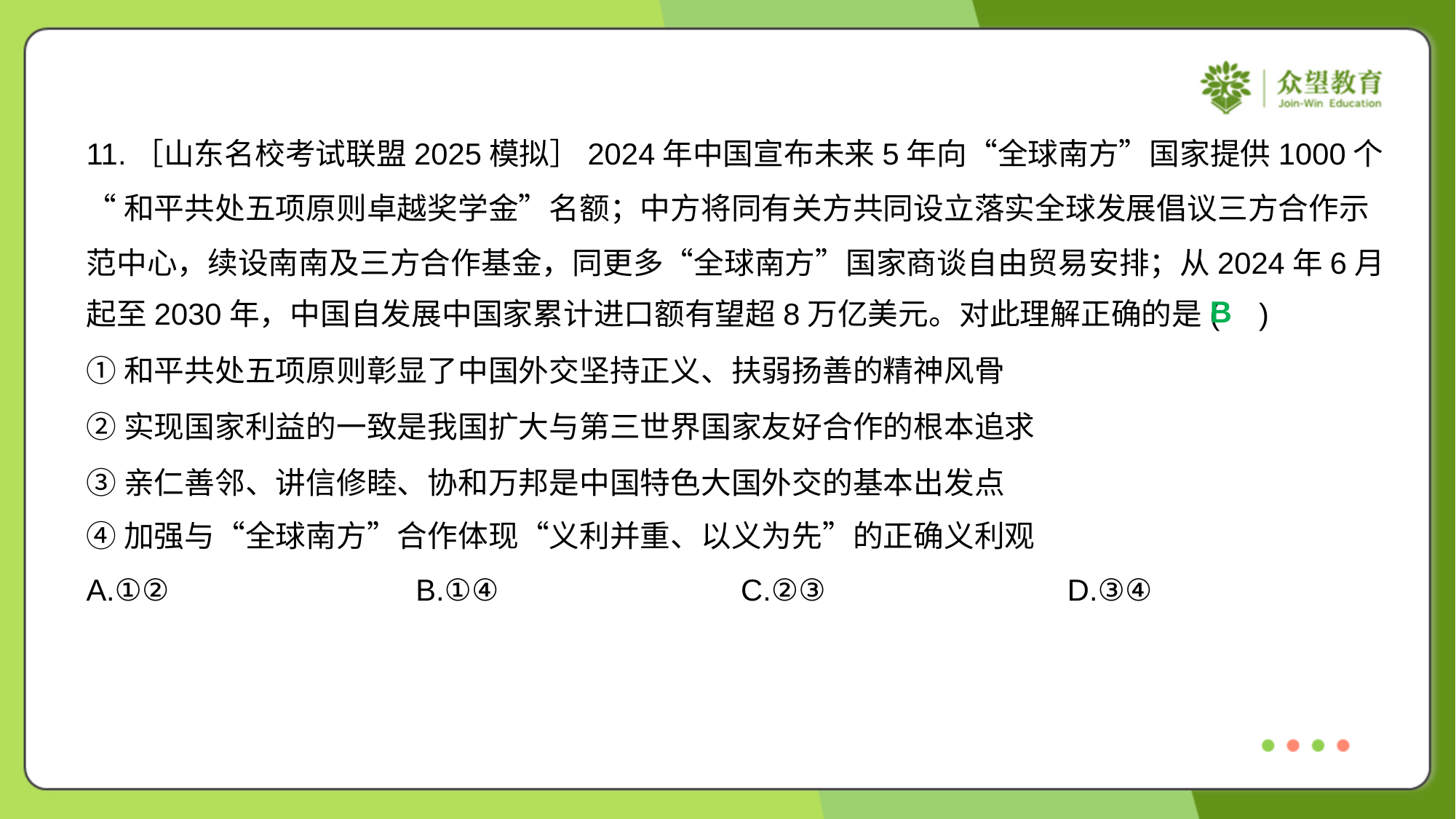

11.［山东名校考试联盟2025模拟］2024年中国宣布未来5年向“全球南方”国家提供1000个
“和平共处五项原则卓越奖学金”名额；中方将同有关方共同设立落实全球发展倡议三方合作示
范中心，续设南南及三方合作基金，同更多“全球南方”国家商谈自由贸易安排；从2024年6月
起至2030年，中国自发展中国家累计进口额有望超8万亿美元。对此理解正确的是(     )
B
①和平共处五项原则彰显了中国外交坚持正义、扶弱扬善的精神风骨
②实现国家利益的一致是我国扩大与第三世界国家友好合作的根本追求
③亲仁善邻、讲信修睦、协和万邦是中国特色大国外交的基本出发点
④加强与“全球南方”合作体现“义利并重、以义为先”的正确义利观
A.①②	B.①④	C.②③	D.③④